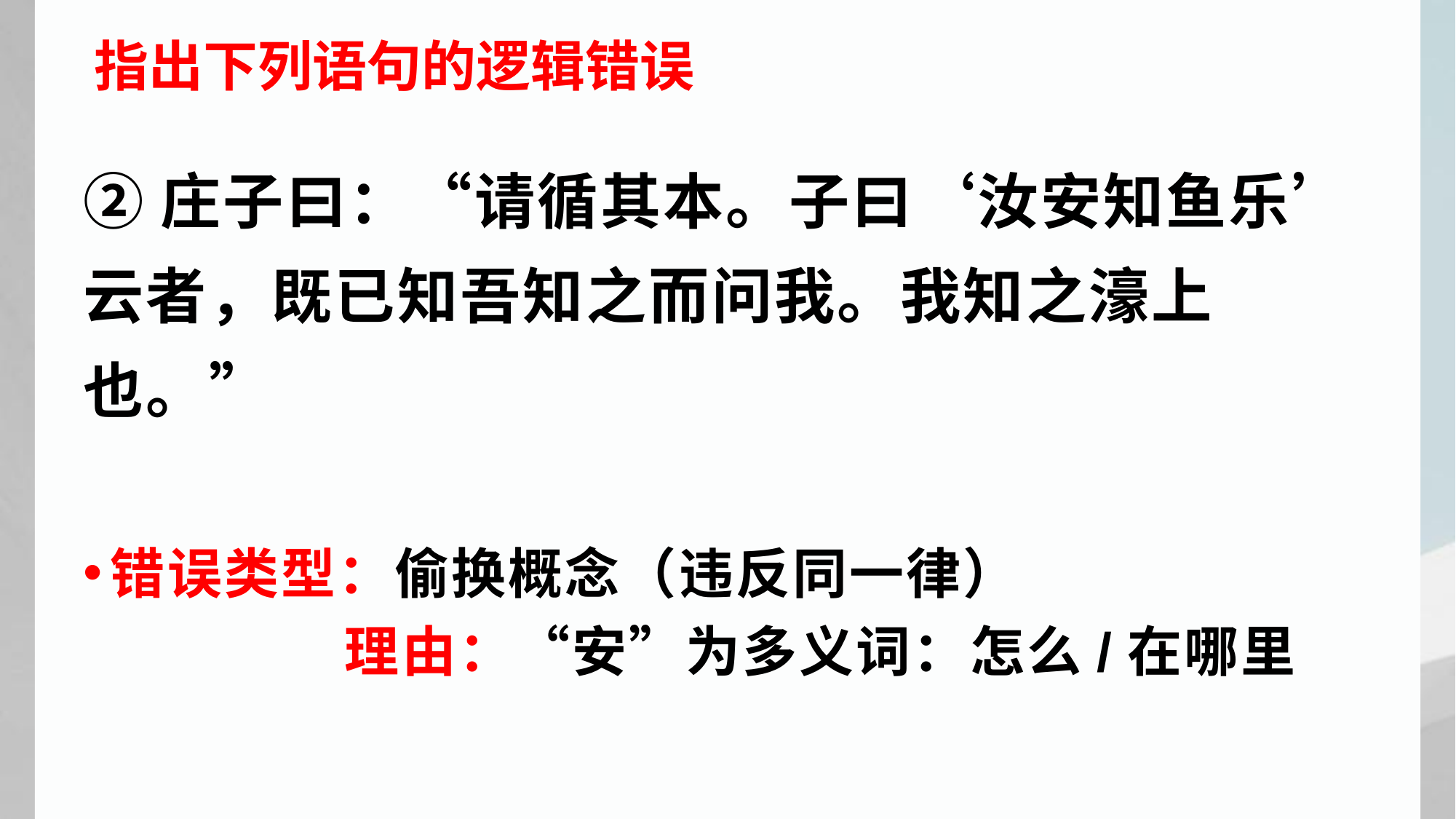

指出下列语句的逻辑错误
②庄子曰：“请循其本。子曰‘汝安知鱼乐’云者，既已知吾知之而问我。我知之濠上也。”

错误类型：偷换概念（违反同一律）                                        理由：“安”为多义词：怎么/在哪里